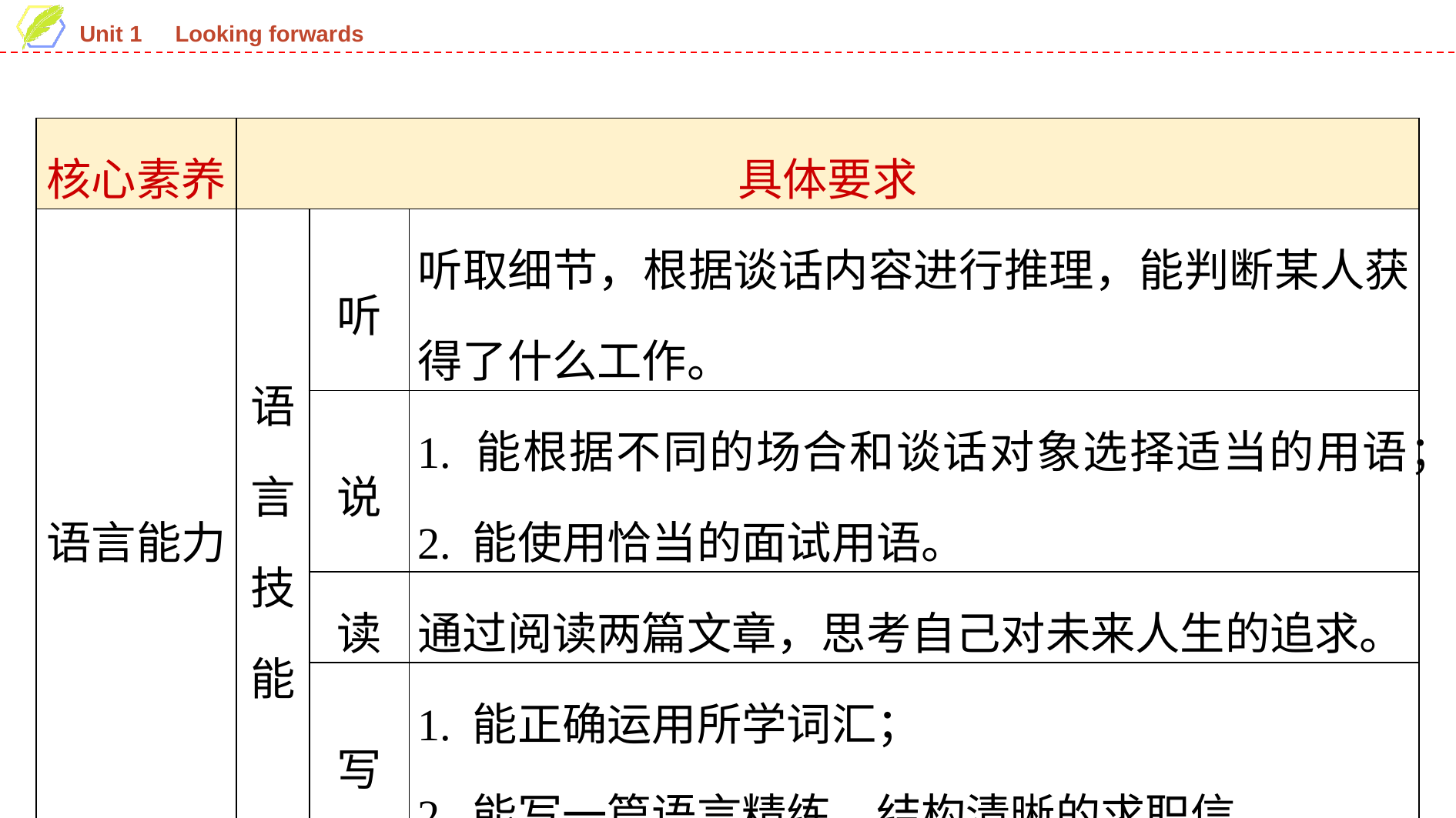

| 核心素养 | 具体要求 |  |  |
| --- | --- | --- | --- |
| 语言能力 | 语言技能 | 听 | 听取细节，根据谈话内容进行推理，能判断某人获得了什么工作。 |
|  |  | 说 | 1. 能根据不同的场合和谈话对象选择适当的用语； 2. 能使用恰当的面试用语。 |
|  |  | 读 | 通过阅读两篇文章，思考自己对未来人生的追求。 |
|  |  | 写 | 1. 能正确运用所学词汇； 2. 能写一篇语言精练、结构清晰的求职信。 |